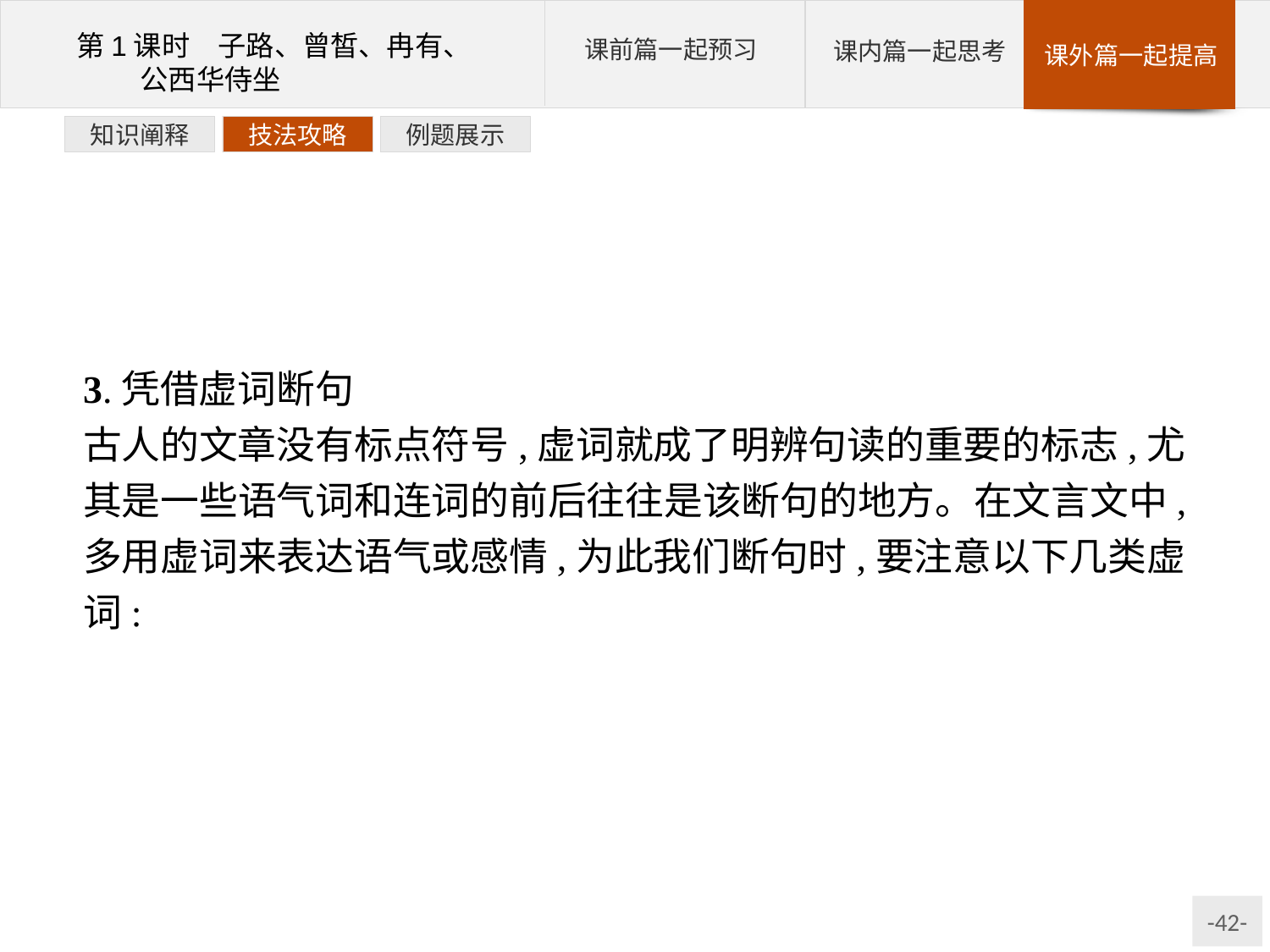

例题展示
技法攻略
知识阐释
3.凭借虚词断句
古人的文章没有标点符号,虚词就成了明辨句读的重要的标志,尤其是一些语气词和连词的前后往往是该断句的地方。在文言文中,多用虚词来表达语气或感情,为此我们断句时,要注意以下几类虚词: